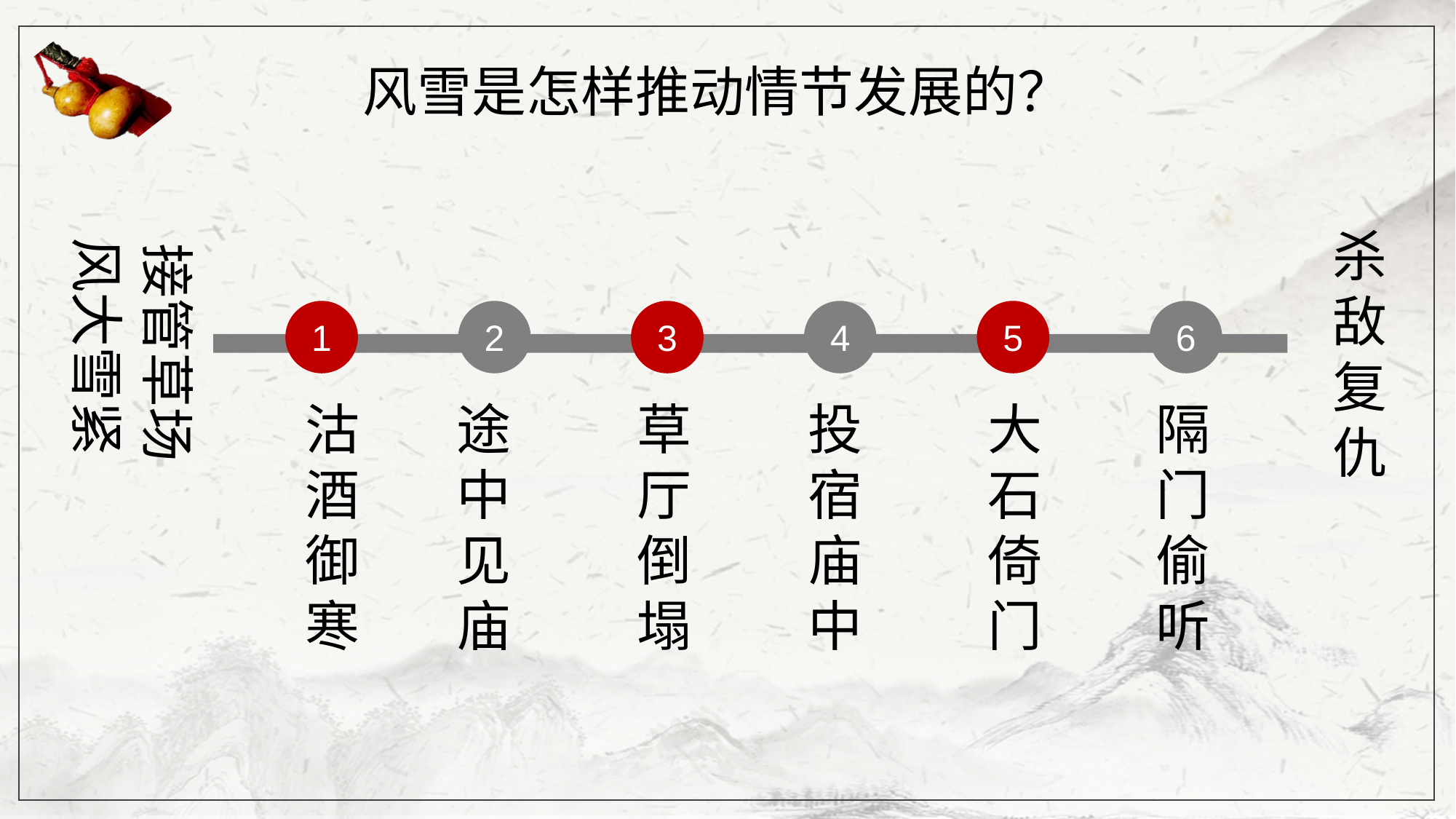

风雪是怎样推动情节发展的？
风大雪紧
接管草场
1
2
3
4
5
6
杀敌复仇

沽酒御寒
途中见庙
草厅倒塌
投宿庙中
大石倚门
隔门偷听